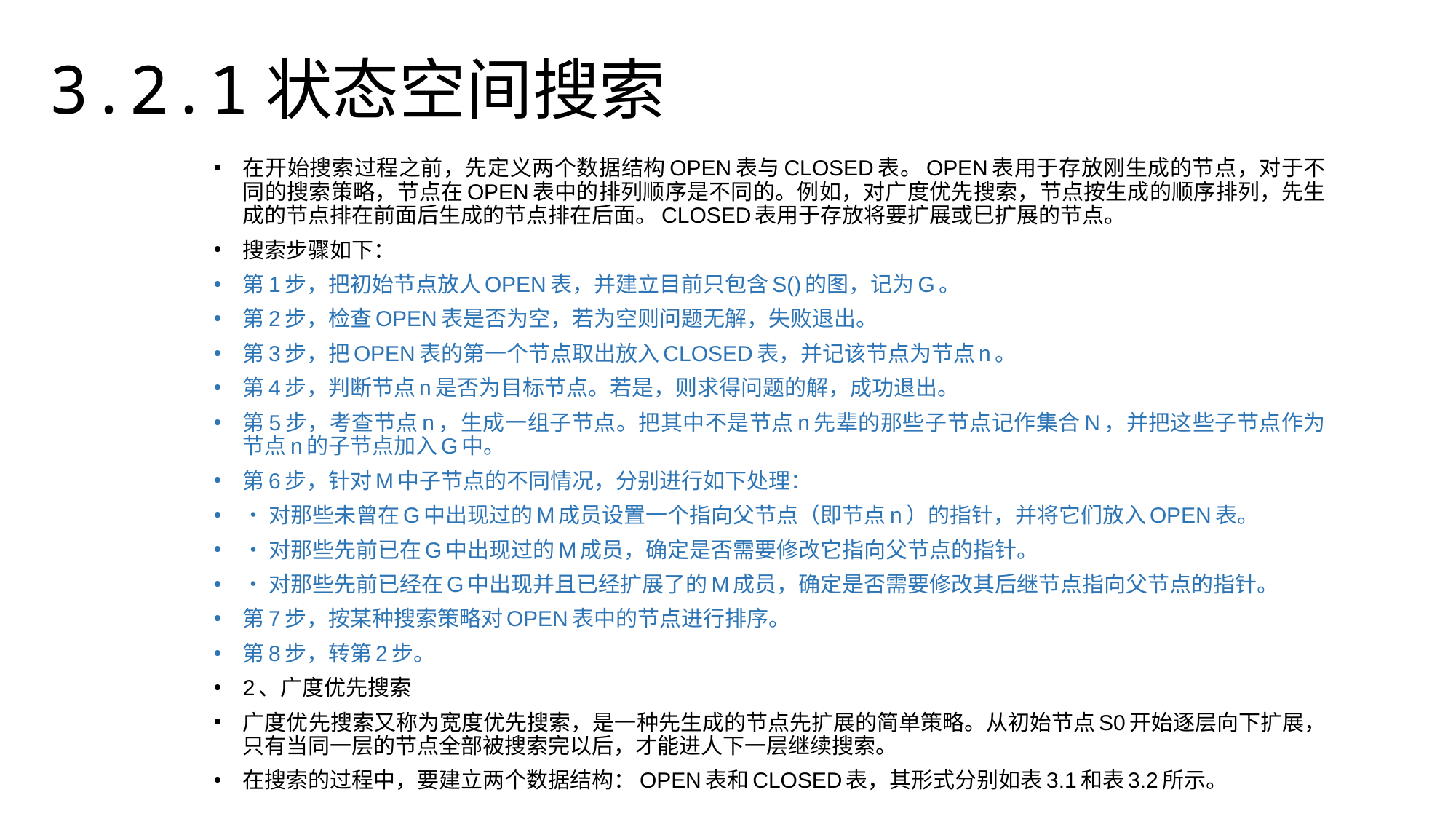

3.2.1状态空间搜索
在开始搜索过程之前，先定义两个数据结构OPEN表与CLOSED表。OPEN表用于存放刚生成的节点，对于不同的搜索策略，节点在OPEN表中的排列顺序是不同的。例如，对广度优先搜索，节点按生成的顺序排列，先生成的节点排在前面后生成的节点排在后面。CLOSED表用于存放将要扩展或巳扩展的节点。
搜索步骤如下：
第1步，把初始节点放人OPEN表，并建立目前只包含S()的图，记为G。
第2步，检查OPEN表是否为空，若为空则问题无解，失败退出。
第3步，把OPEN表的第一个节点取出放入CLOSED表，并记该节点为节点n。
第4步，判断节点n是否为目标节点。若是，则求得问题的解，成功退出。
第5步，考查节点n，生成一组子节点。把其中不是节点n先辈的那些子节点记作集合N，并把这些子节点作为节点n的子节点加入G中。
第6步，针对M中子节点的不同情况，分别进行如下处理：
•对那些未曾在G中出现过的M成员设置一个指向父节点（即节点n）的指针，并将它们放入OPEN表。
•对那些先前已在G中出现过的M成员，确定是否需要修改它指向父节点的指针。
•对那些先前已经在G中出现并且已经扩展了的M成员，确定是否需要修改其后继节点指向父节点的指针。
第7步，按某种搜索策略对OPEN表中的节点进行排序。
第8步，转第2步。
2、广度优先搜索
广度优先搜索又称为宽度优先搜索，是一种先生成的节点先扩展的简单策略。从初始节点S0开始逐层向下扩展，只有当同一层的节点全部被搜索完以后，才能进人下一层继续搜索。
在搜索的过程中，要建立两个数据结构：OPEN表和CLOSED表，其形式分别如表3.1和表3.2所示。